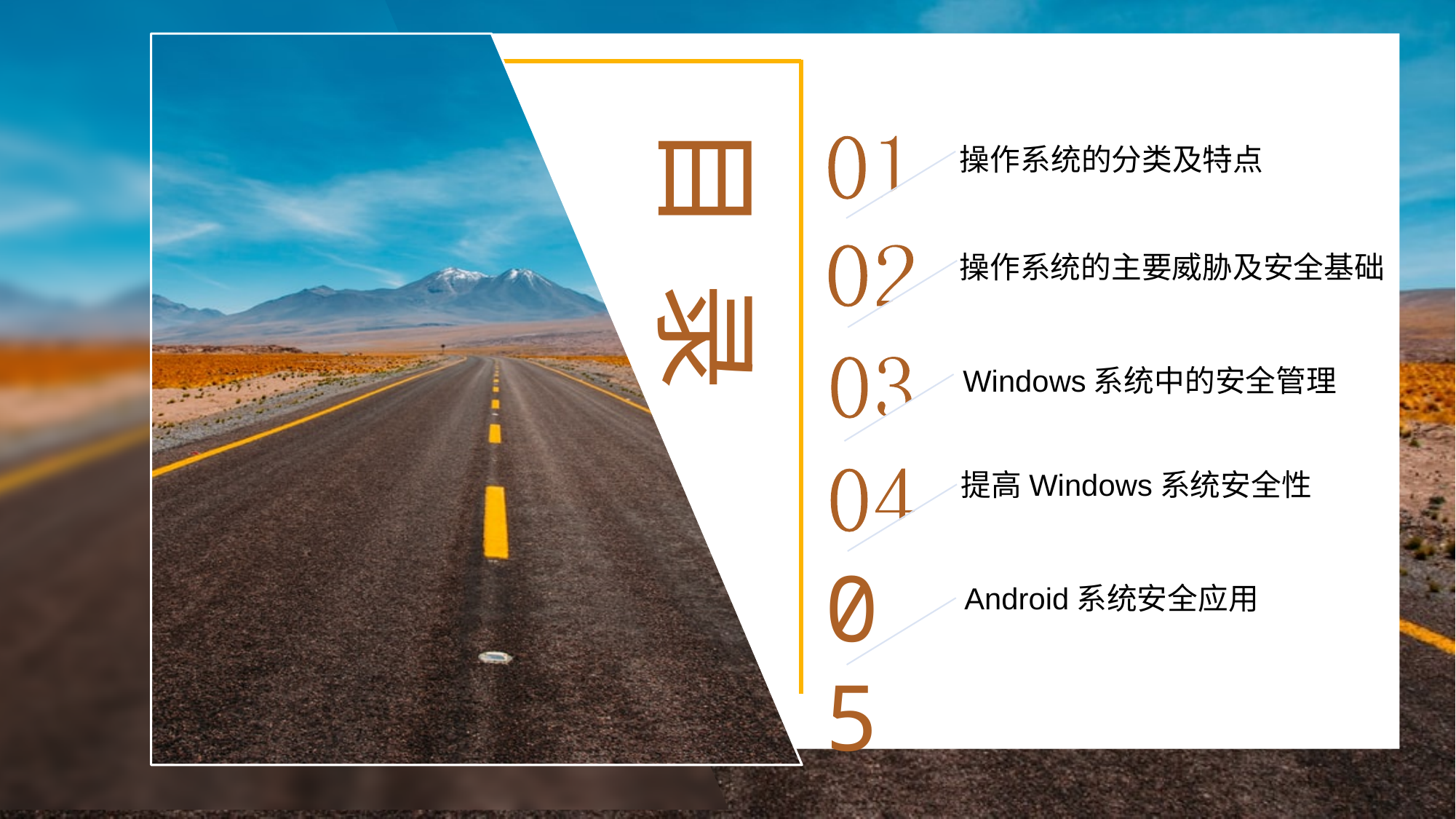

操作系统的分类及特点

操作系统的主要威胁及安全基础

Windows系统中的安全管理

提高Windows系统安全性

05
Android系统安全应用